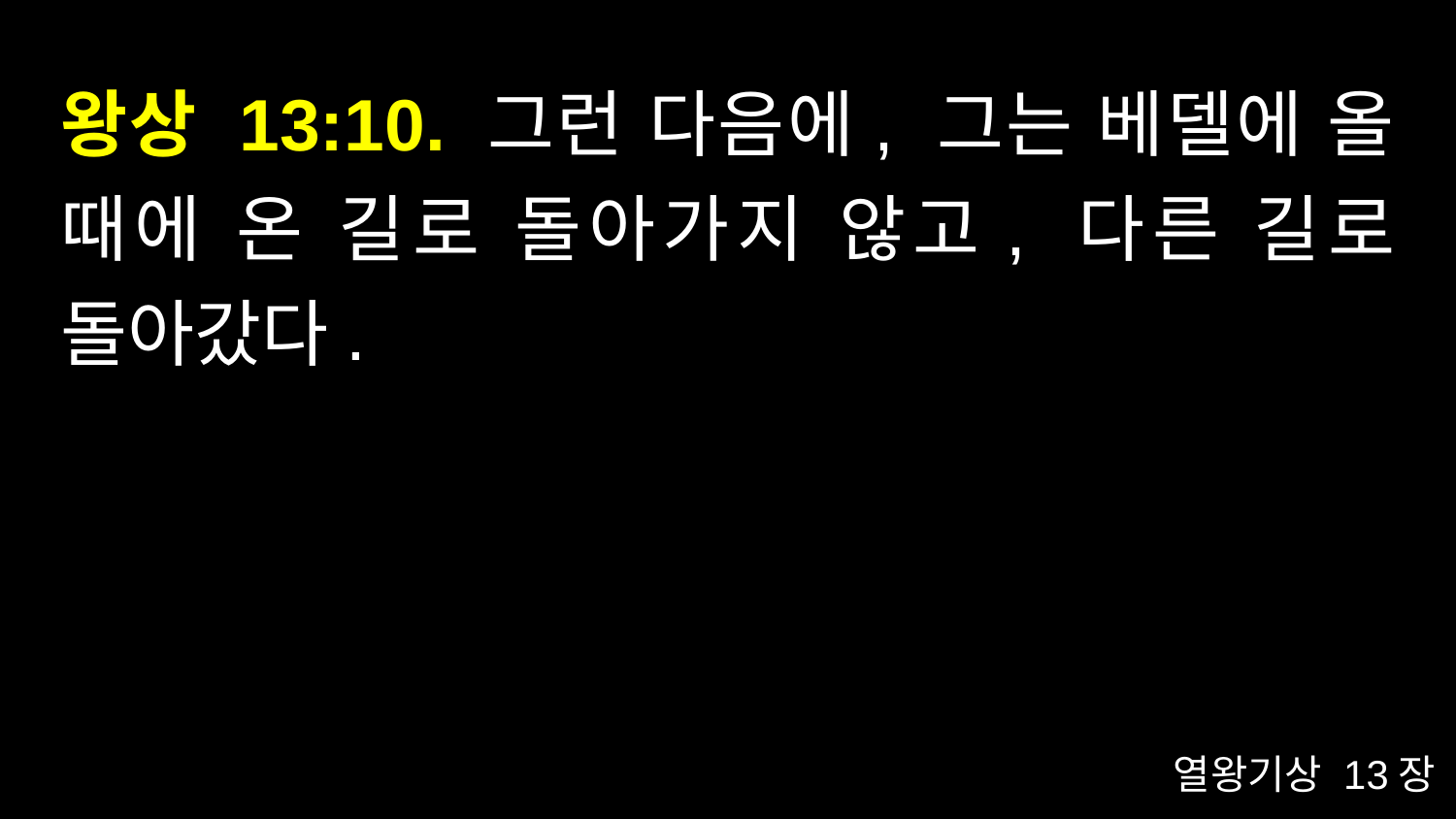

# 왕상 13:10. 그런 다음에, 그는 베델에 올 때에 온 길로 돌아가지 않고, 다른 길로 돌아갔다.
열왕기상 13장